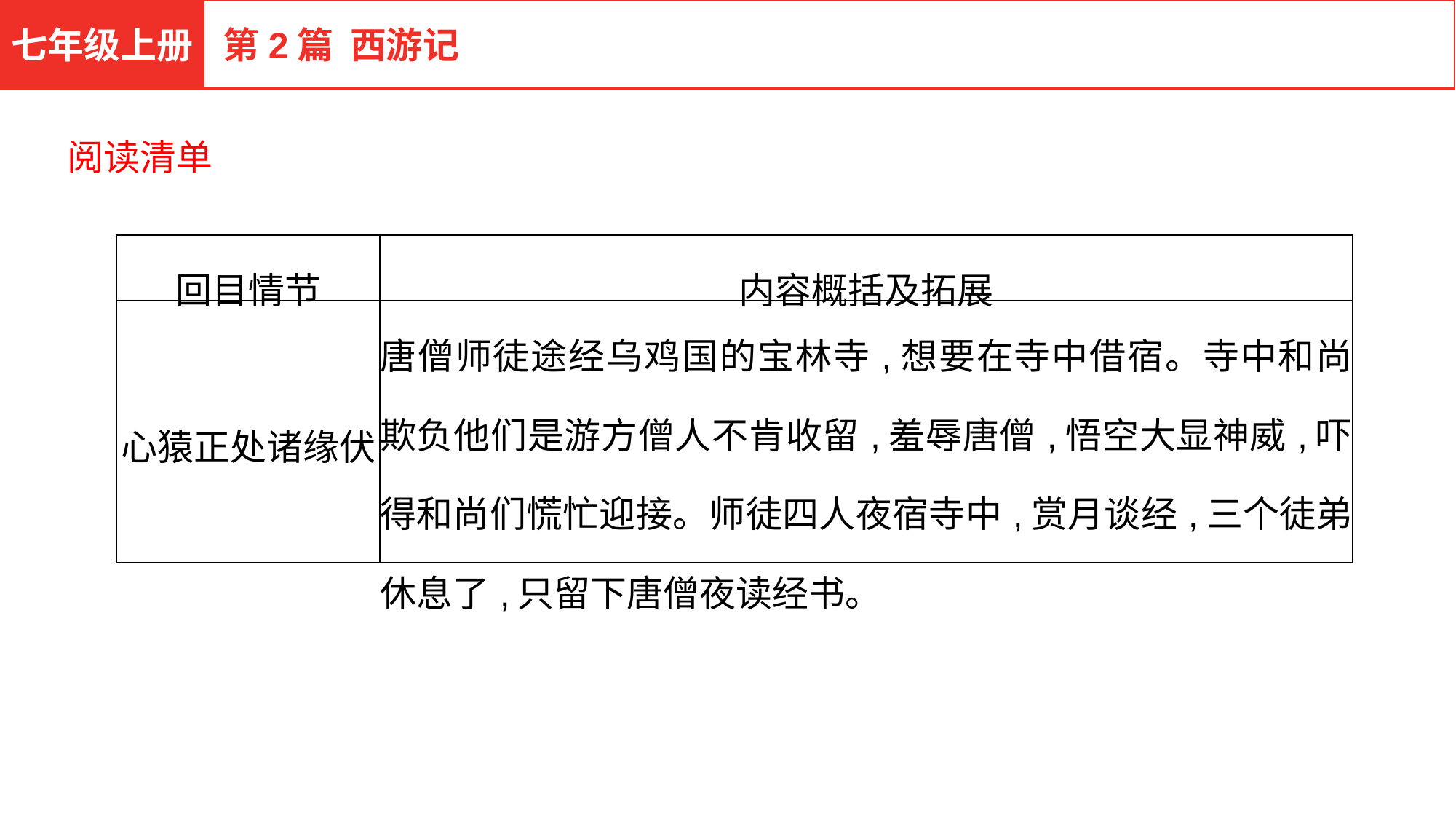

七年级上册
第2篇  西游记
阅读清单
| 回目情节 | 内容概括及拓展 |
| --- | --- |
| 心猿正处诸缘伏 | 唐僧师徒途经乌鸡国的宝林寺,想要在寺中借宿。寺中和尚欺负他们是游方僧人不肯收留,羞辱唐僧,悟空大显神威,吓得和尚们慌忙迎接。师徒四人夜宿寺中,赏月谈经,三个徒弟休息了,只留下唐僧夜读经书。 |